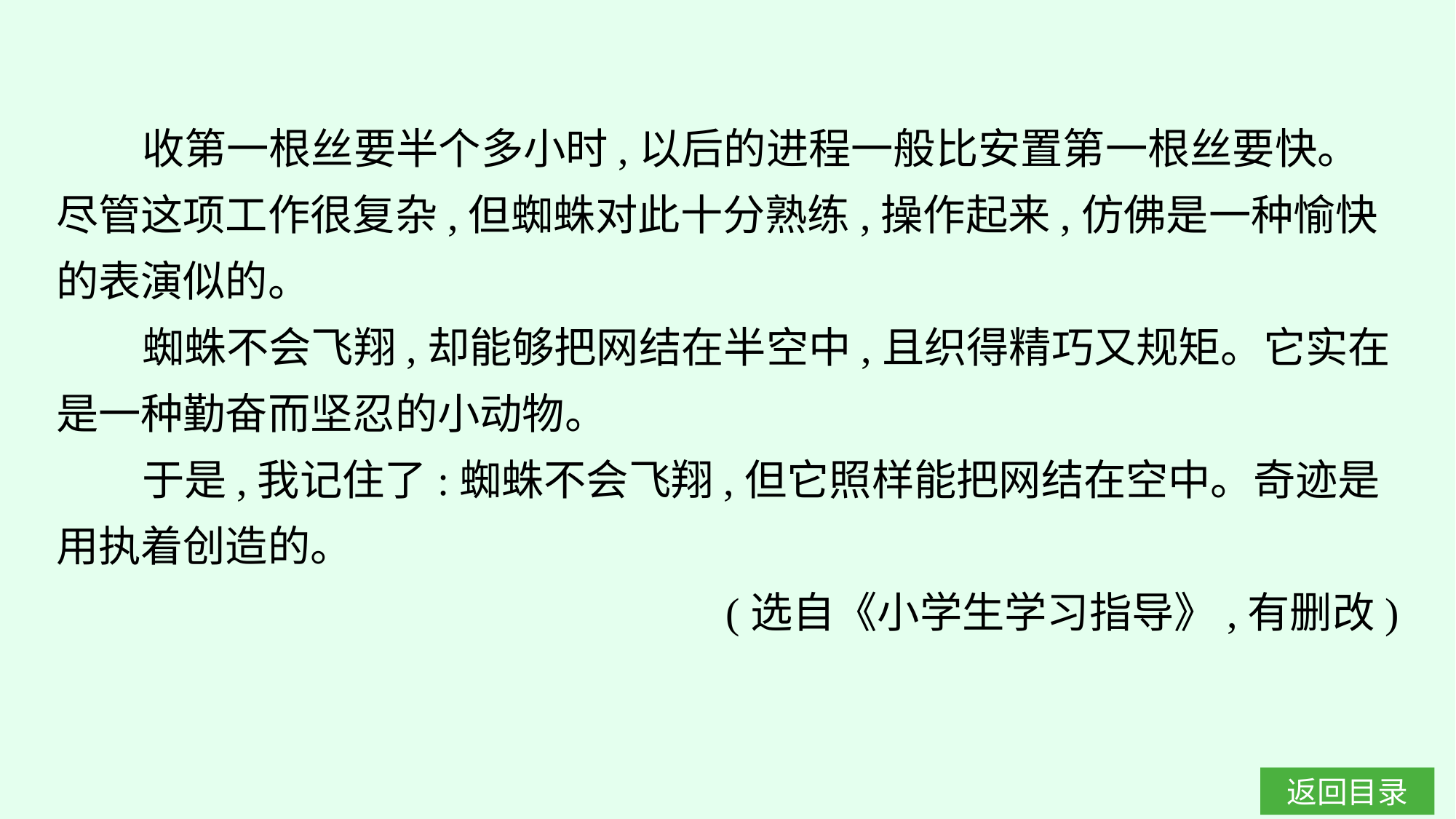

收第一根丝要半个多小时,以后的进程一般比安置第一根丝要快。尽管这项工作很复杂,但蜘蛛对此十分熟练,操作起来,仿佛是一种愉快的表演似的。
蜘蛛不会飞翔,却能够把网结在半空中,且织得精巧又规矩。它实在是一种勤奋而坚忍的小动物。
于是,我记住了:蜘蛛不会飞翔,但它照样能把网结在空中。奇迹是用执着创造的。
(选自《小学生学习指导》,有删改)